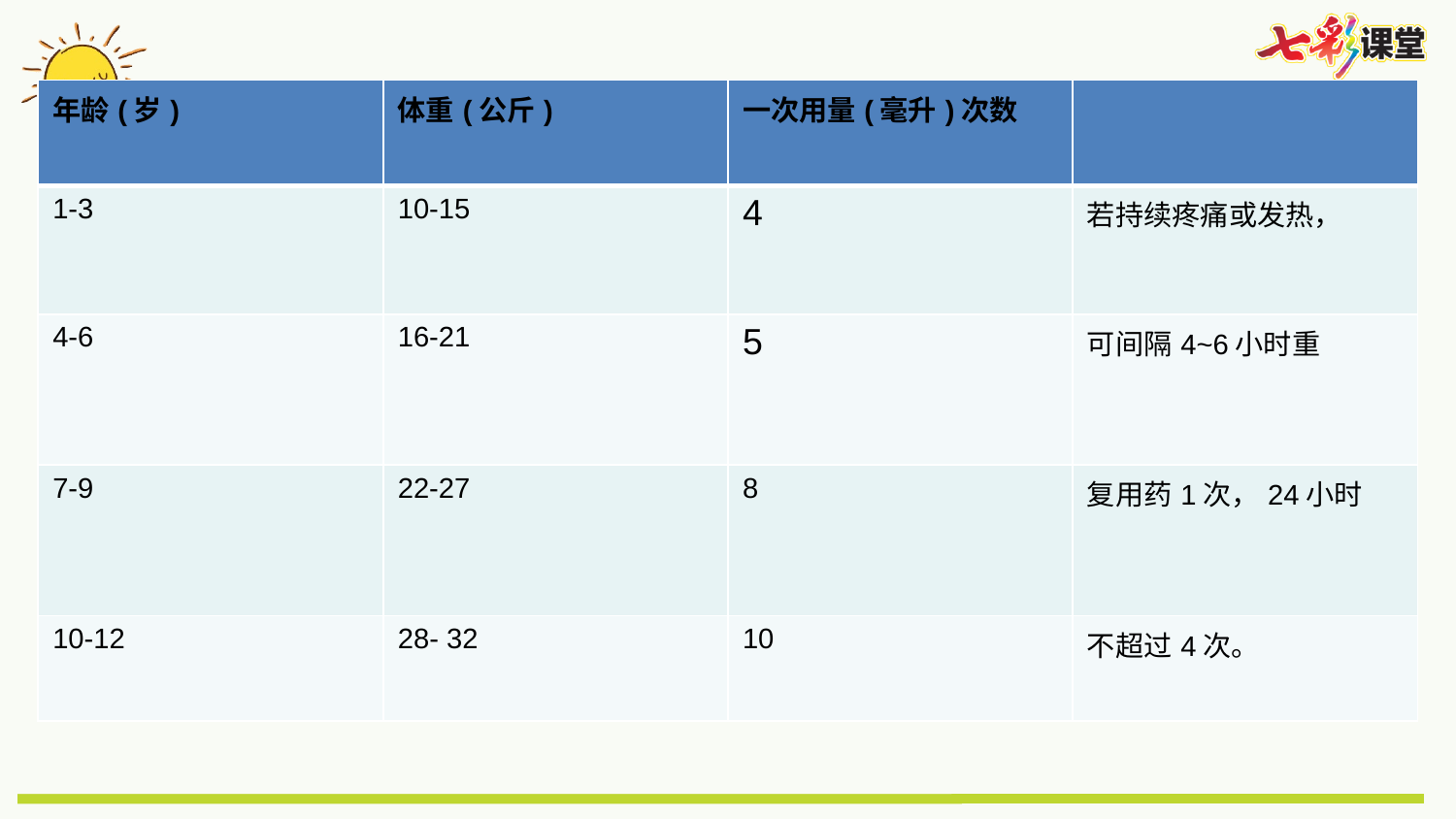

| 年龄(岁) | 体重(公斤) | 一次用量(毫升)次数 |  |
| --- | --- | --- | --- |
| 1-3 | 10-15 | 4 | 若持续疼痛或发热， |
| 4-6 | 16-21 | 5 | 可间隔4~6小时重 |
| 7-9 | 22-27 | 8 | 复用药1次，24小时 |
| 10-12 | 28- 32 | 10 | 不超过4次。 |